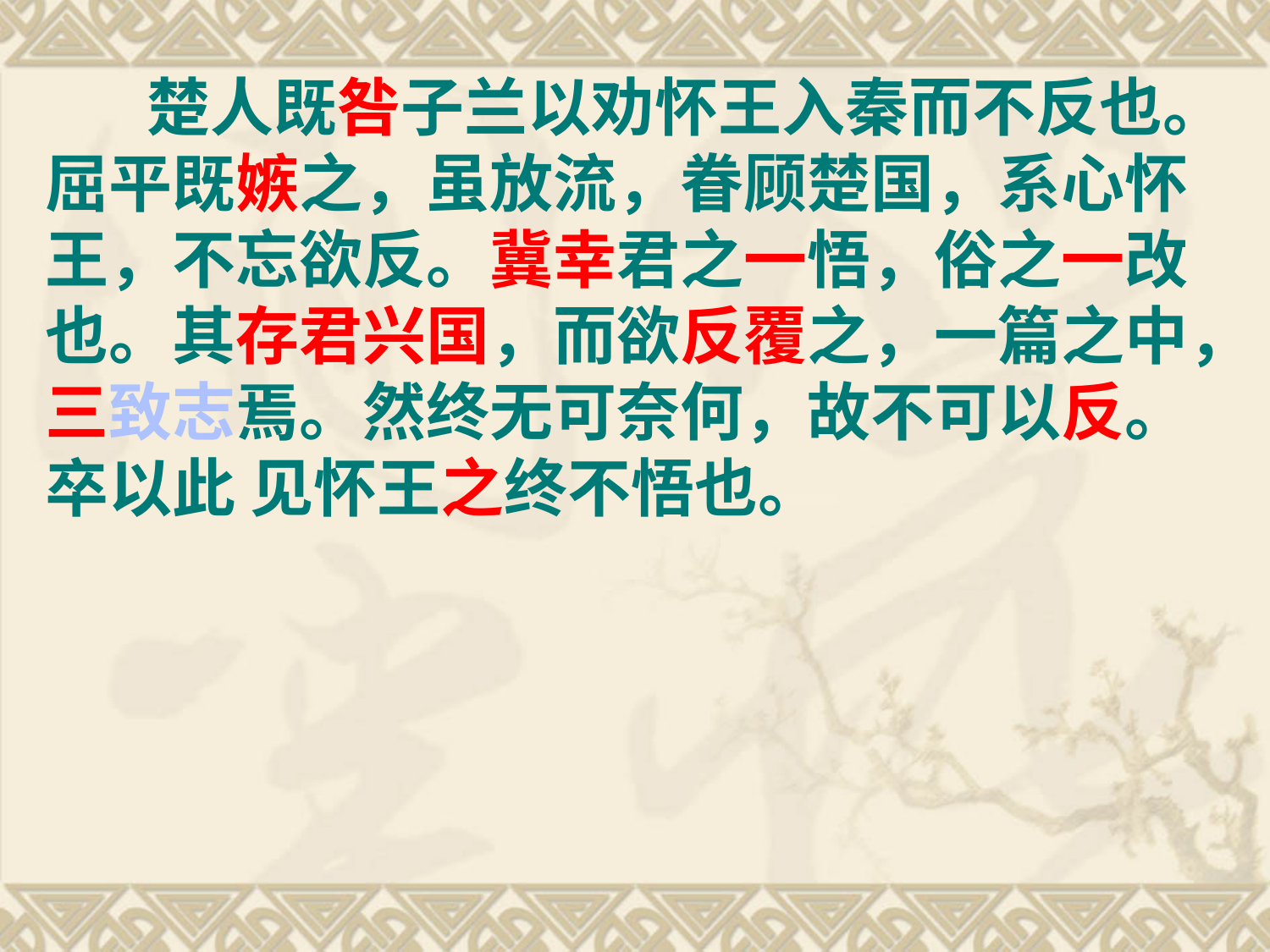

楚人既咎子兰以劝怀王入秦而不反也。屈平既嫉之，虽放流，眷顾楚国，系心怀王，不忘欲反。冀幸君之一悟，俗之一改也。其存君兴国，而欲反覆之，一篇之中，三致志焉。然终无可奈何，故不可以反。卒以此 见怀王之终不悟也。